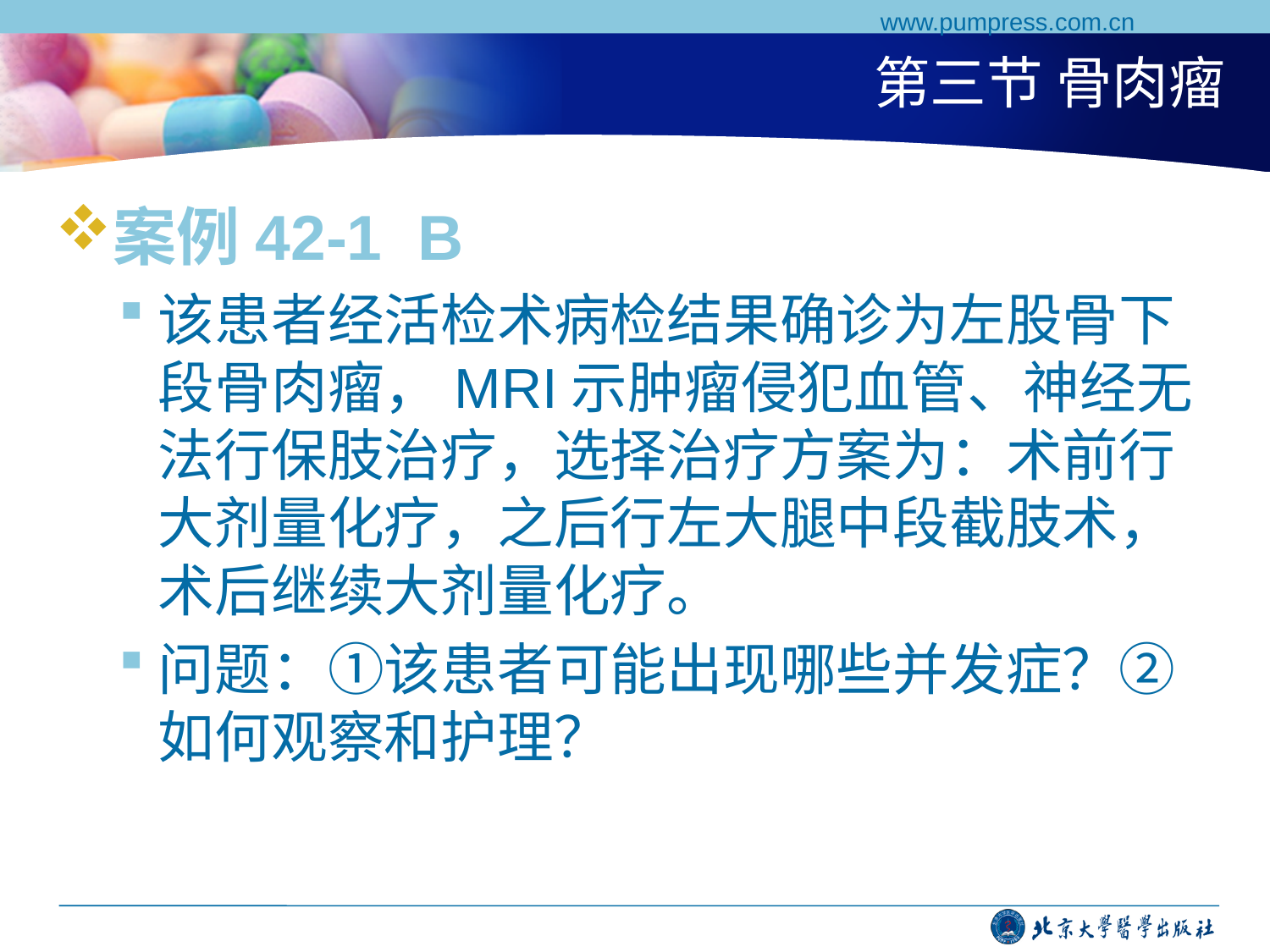

www.pumpress.com.cn
# 第三节 骨肉瘤
案例42-1  B
该患者经活检术病检结果确诊为左股骨下段骨肉瘤，MRI示肿瘤侵犯血管、神经无法行保肢治疗，选择治疗方案为：术前行大剂量化疗，之后行左大腿中段截肢术，术后继续大剂量化疗。
问题：①该患者可能出现哪些并发症？②如何观察和护理？